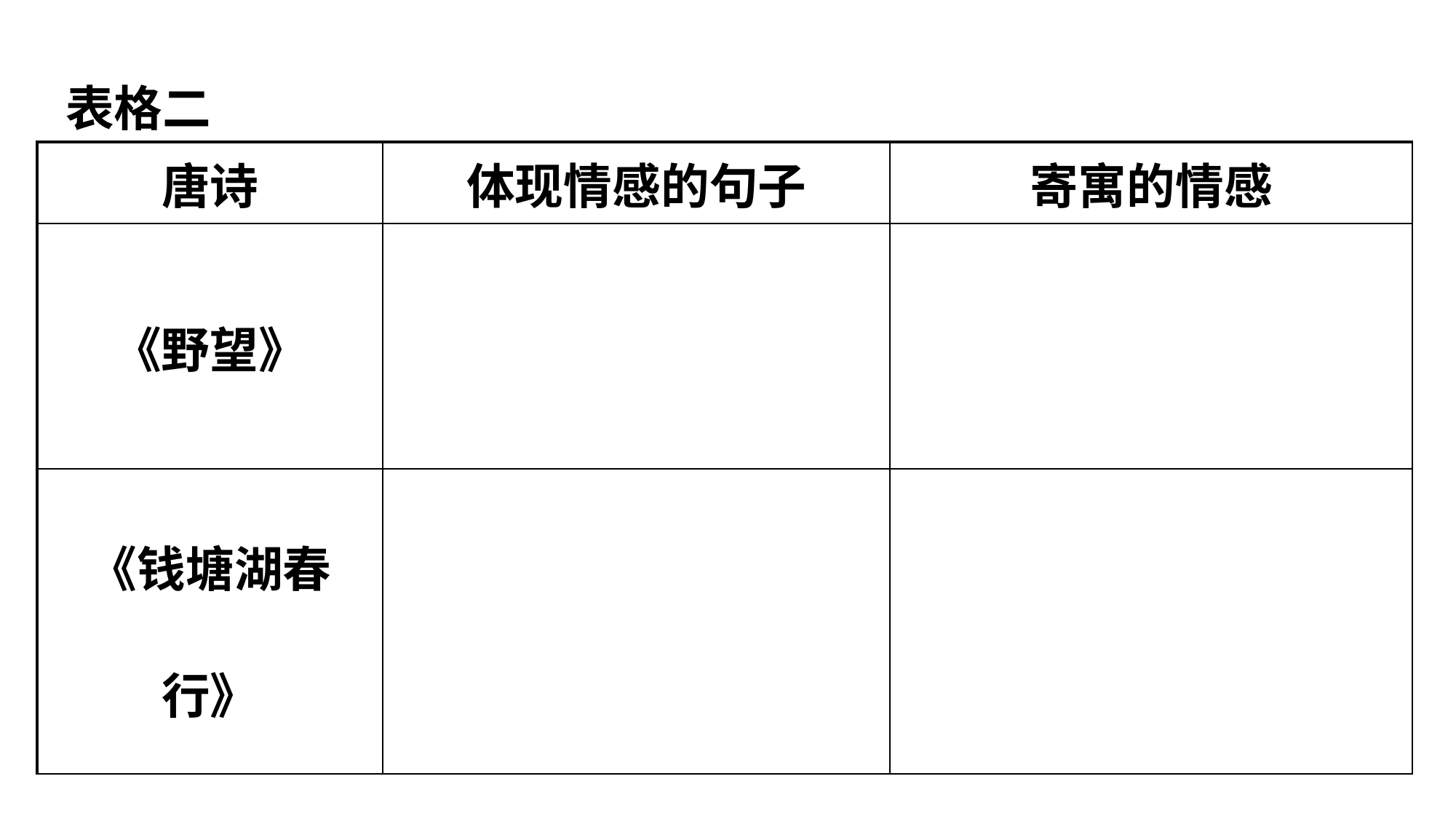

表格二
| 唐诗 | 体现情感的句子 | 寄寓的情感 |
| --- | --- | --- |
| 《野望》 |  |  |
| 《钱塘湖春行》 |  |  |